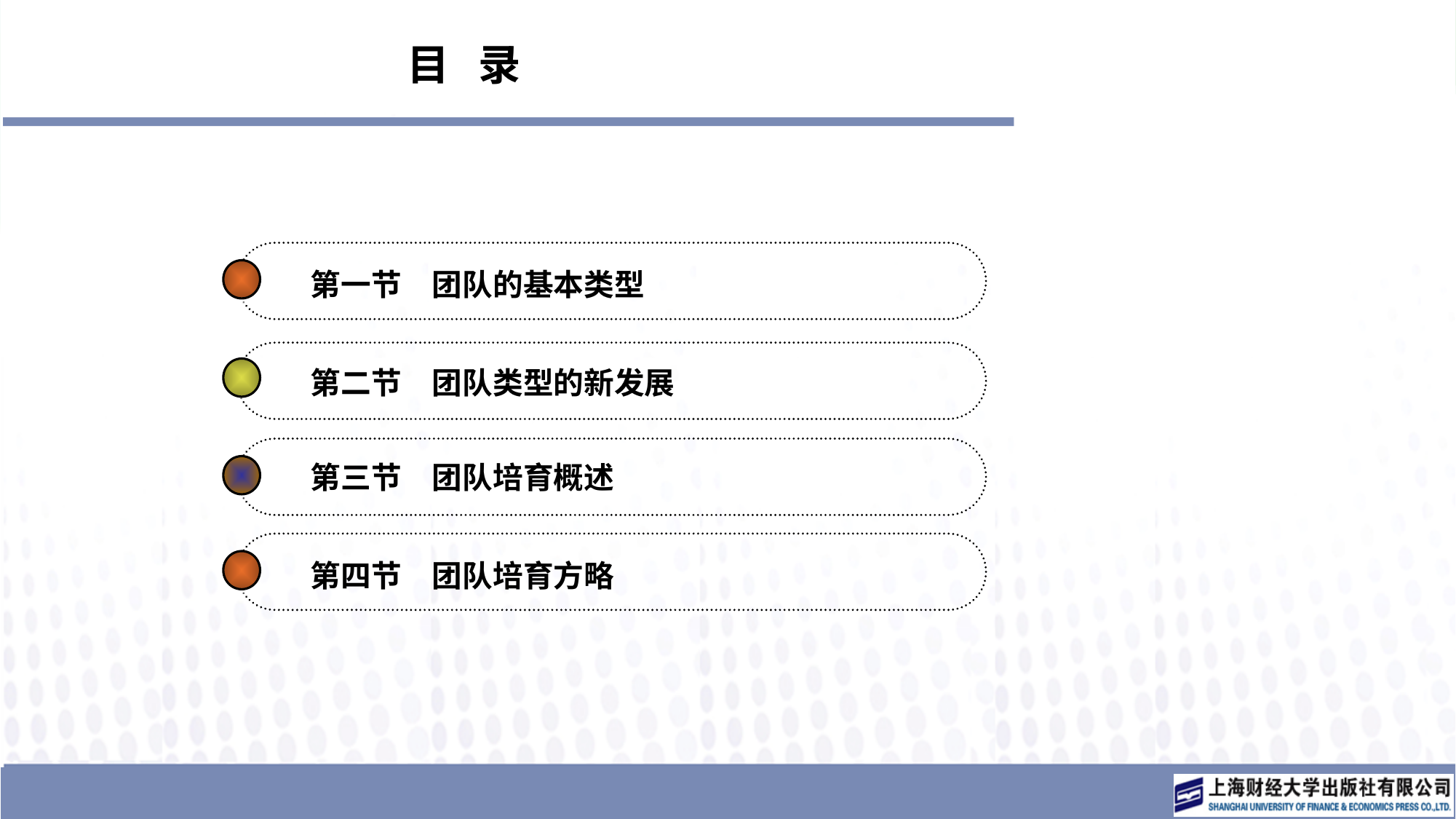

目   录

第一节　团队的基本类型

第二节　团队类型的新发展

第三节　团队培育概述

第四节　团队培育方略